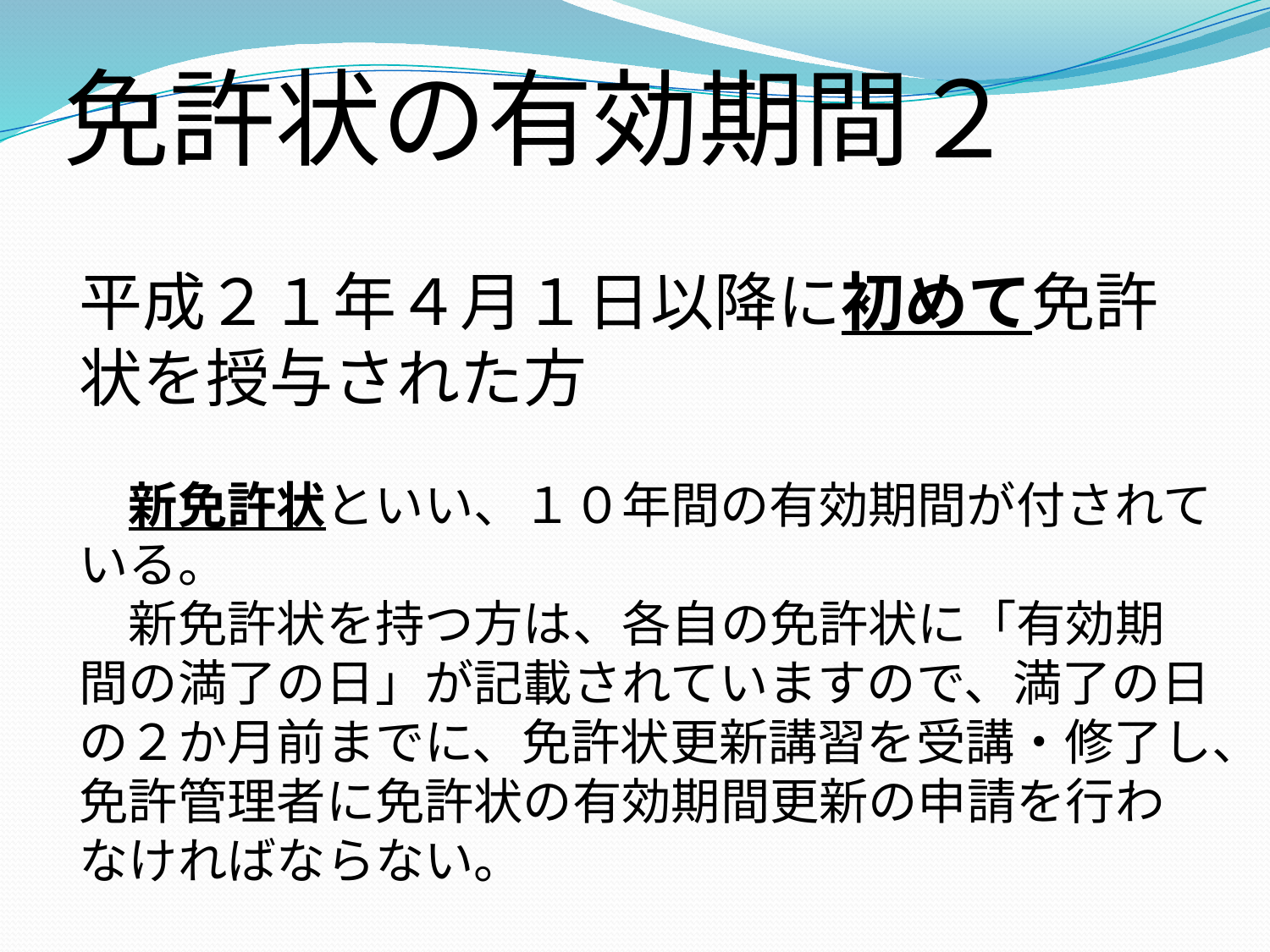

免許状の有効期間２
平成２１年４月１日以降に初めて免許状を授与された方

　新免許状といい、１０年間の有効期間が付されている。
　新免許状を持つ方は、各自の免許状に「有効期間の満了の日」が記載されていますので、満了の日の２か月前までに、免許状更新講習を受講・修了し、免許管理者に免許状の有効期間更新の申請を行わなければならない。